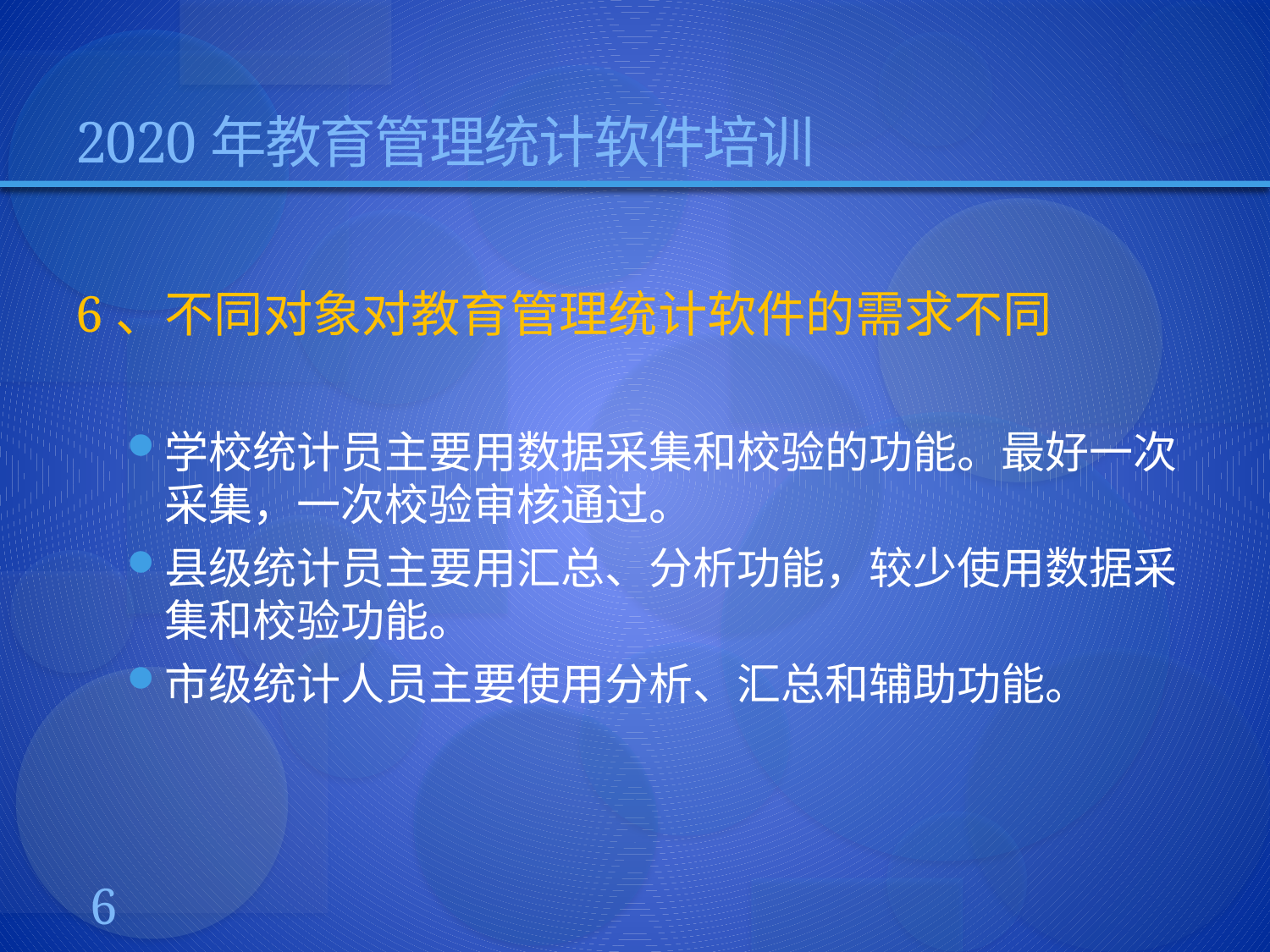

# 2020年教育管理统计软件培训

6、不同对象对教育管理统计软件的需求不同

学校统计员主要用数据采集和校验的功能。最好一次采集，一次校验审核通过。
县级统计员主要用汇总、分析功能，较少使用数据采集和校验功能。
市级统计人员主要使用分析、汇总和辅助功能。

6